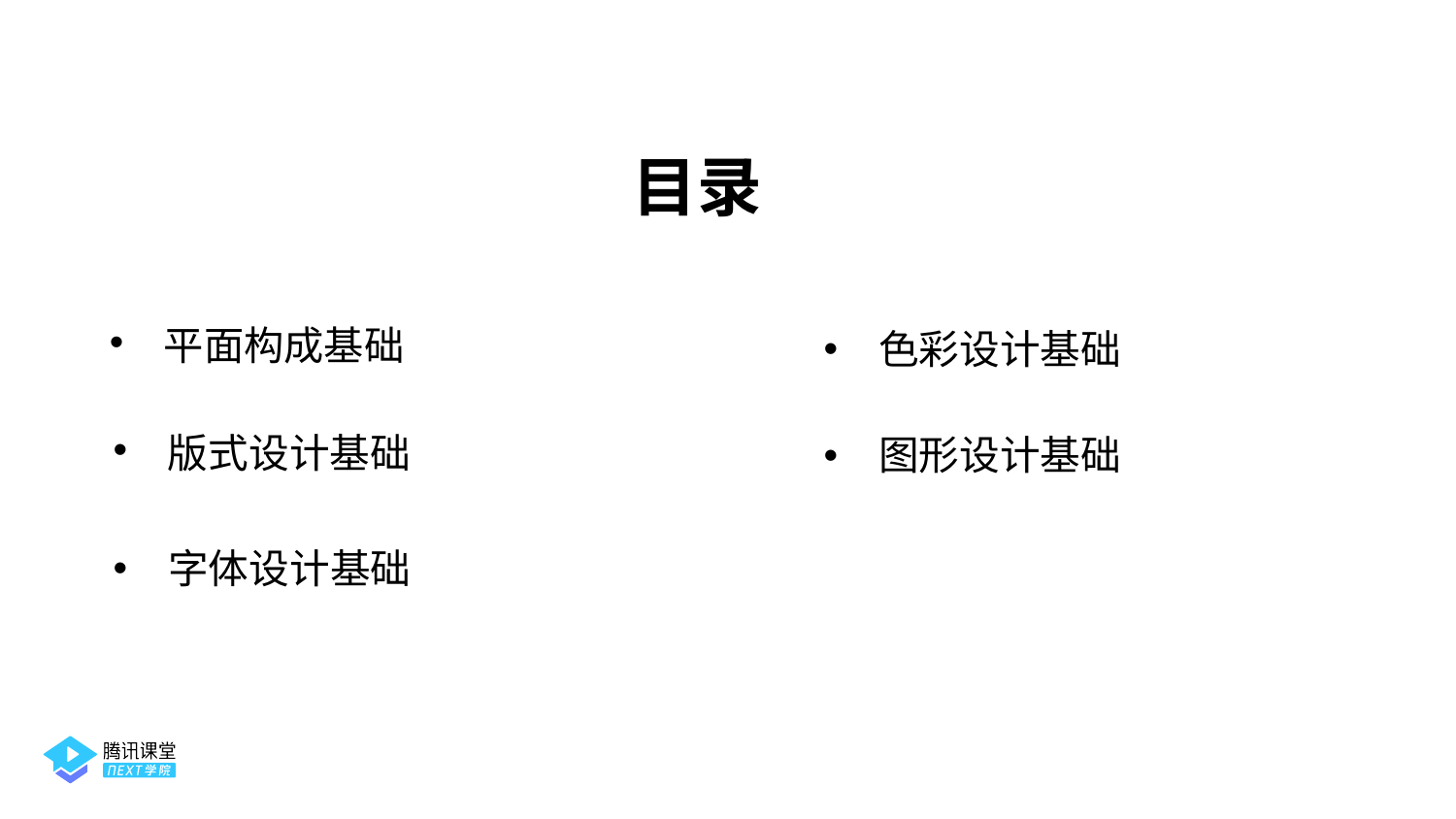

目录
色彩设计基础
平面构成基础
版式设计基础
图形设计基础
字体设计基础